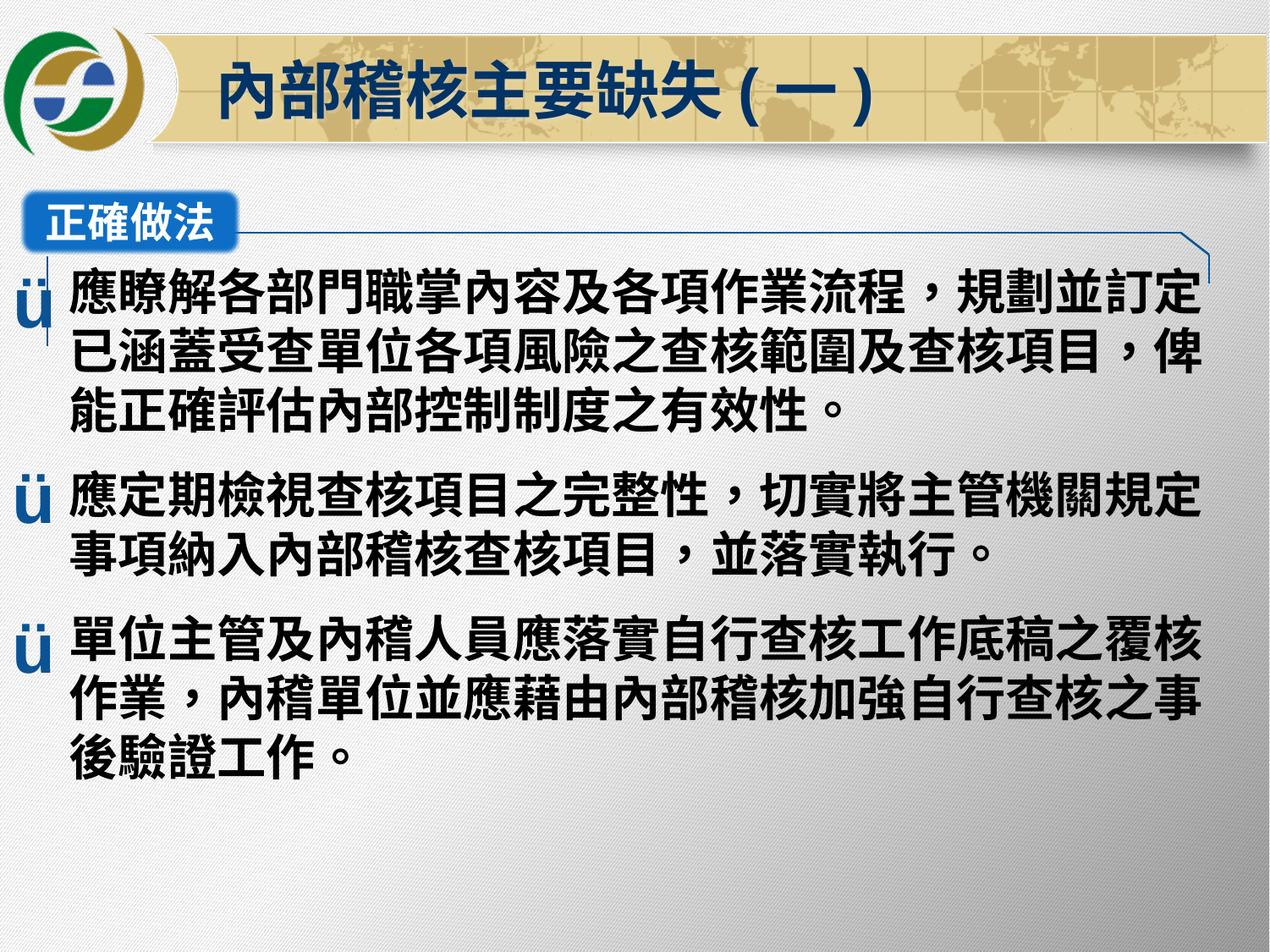

內部稽核主要缺失(一)
正確做法
ü
應瞭解各部門職掌內容及各項作業流程，規劃並訂定已涵蓋受查單位各項風險之查核範圍及查核項目，俾能正確評估內部控制制度之有效性。

應定期檢視查核項目之完整性，切實將主管機關規定事項納入內部稽核查核項目，並落實執行。

單位主管及內稽人員應落實自行查核工作底稿之覆核作業，內稽單位並應藉由內部稽核加強自行查核之事後驗證工作。
ü
ü